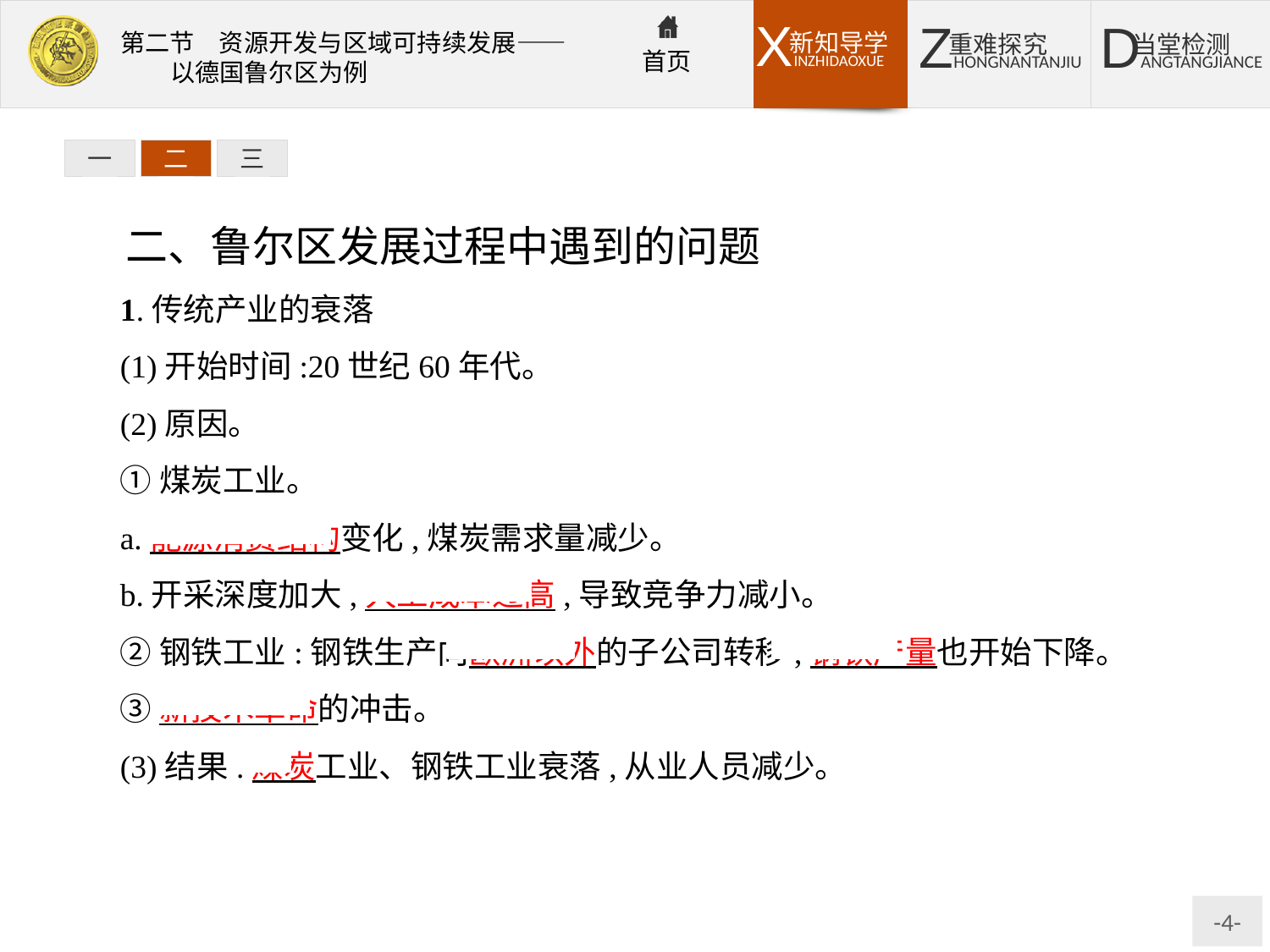

一
二
三
二、鲁尔区发展过程中遇到的问题
1.传统产业的衰落
(1)开始时间:20世纪60年代。
(2)原因。
①煤炭工业。
a.能源消费结构变化,煤炭需求量减少。
b.开采深度加大,人工成本过高,导致竞争力减小。
②钢铁工业:钢铁生产向欧洲以外的子公司转移,钢铁产量也开始下降。
③新技术革命的冲击。
(3)结果:煤炭工业、钢铁工业衰落,从业人员减少。